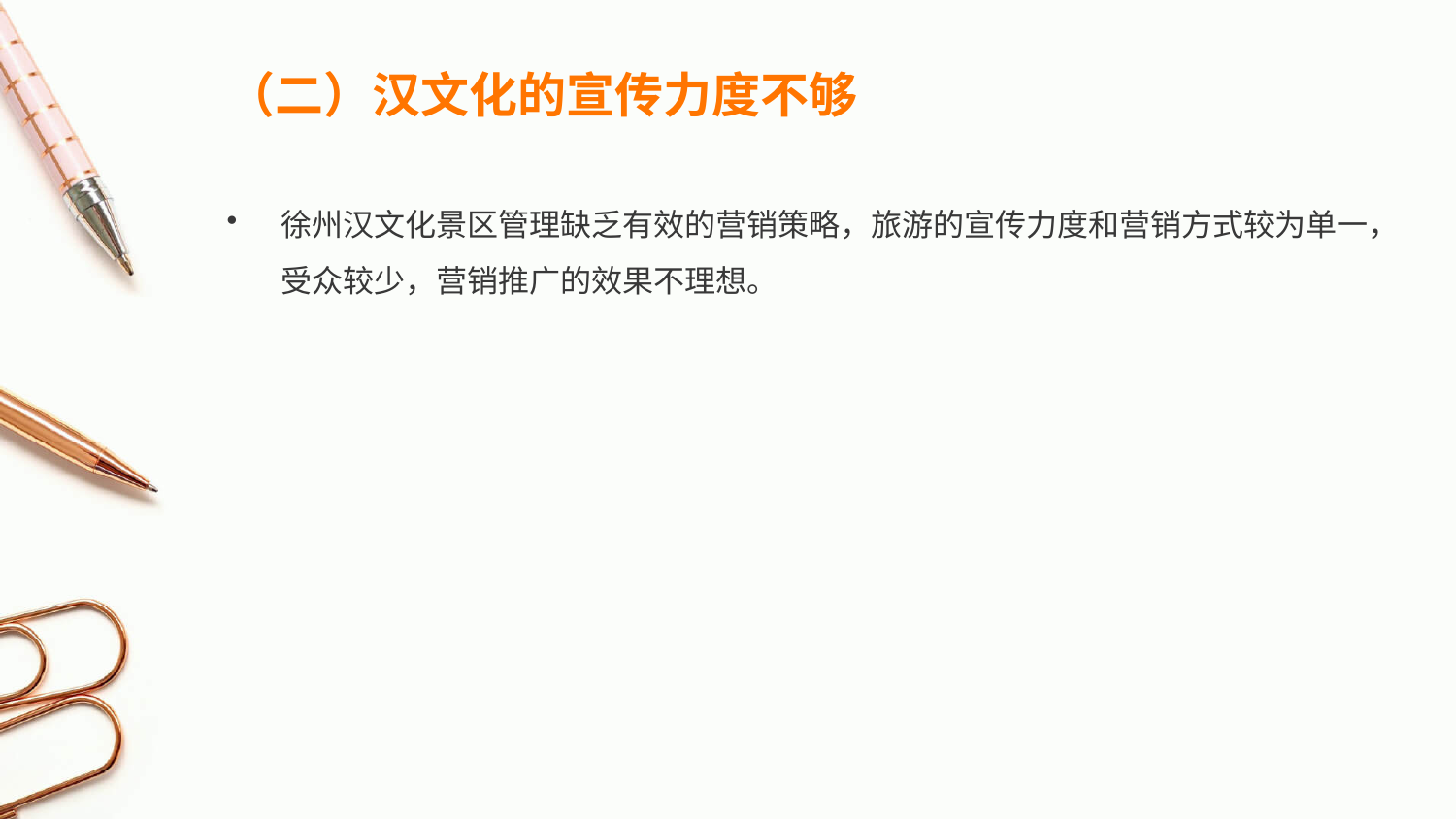

（二）汉文化的宣传力度不够
徐州汉文化景区管理缺乏有效的营销策略，旅游的宣传力度和营销方式较为单一，受众较少，营销推广的效果不理想。